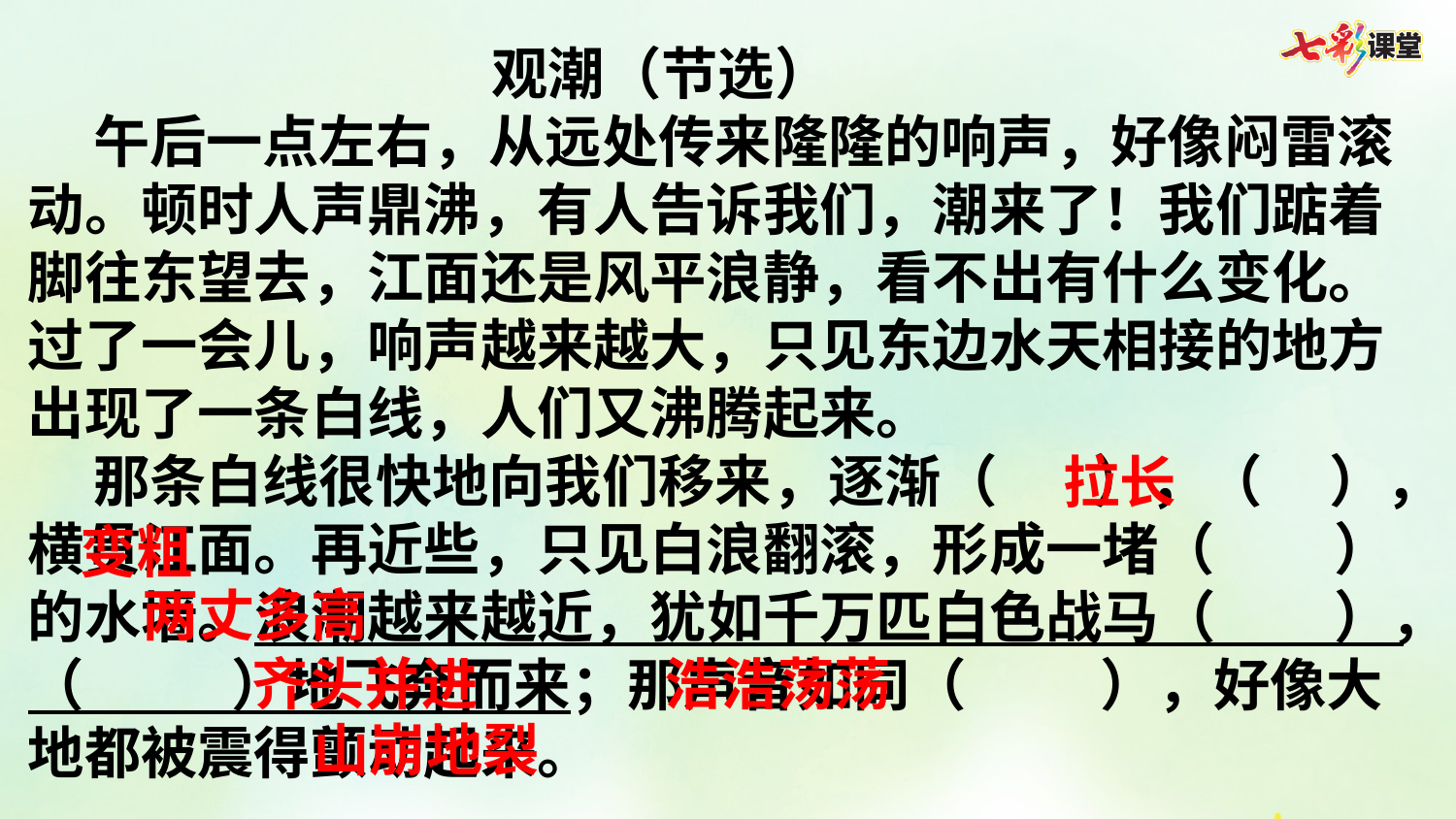

观潮（节选）
    午后一点左右，从远处传来隆隆的响声，好像闷雷滚动。顿时人声鼎沸，有人告诉我们，潮来了！我们踮着脚往东望去，江面还是风平浪静，看不出有什么变化。过了一会儿，响声越来越大，只见东边水天相接的地方出现了一条白线，人们又沸腾起来。
    那条白线很快地向我们移来，逐渐（     ），（    ），横贯江面。再近些，只见白浪翻滚，形成一堵（        ）的水墙。浪潮越来越近，犹如千万匹白色战马（        ），（         ）地飞奔而来；那声音如同（        ），好像大地都被震得颤动起来。
拉长
变粗
两丈多高
齐头并进
浩浩荡荡
山崩地裂